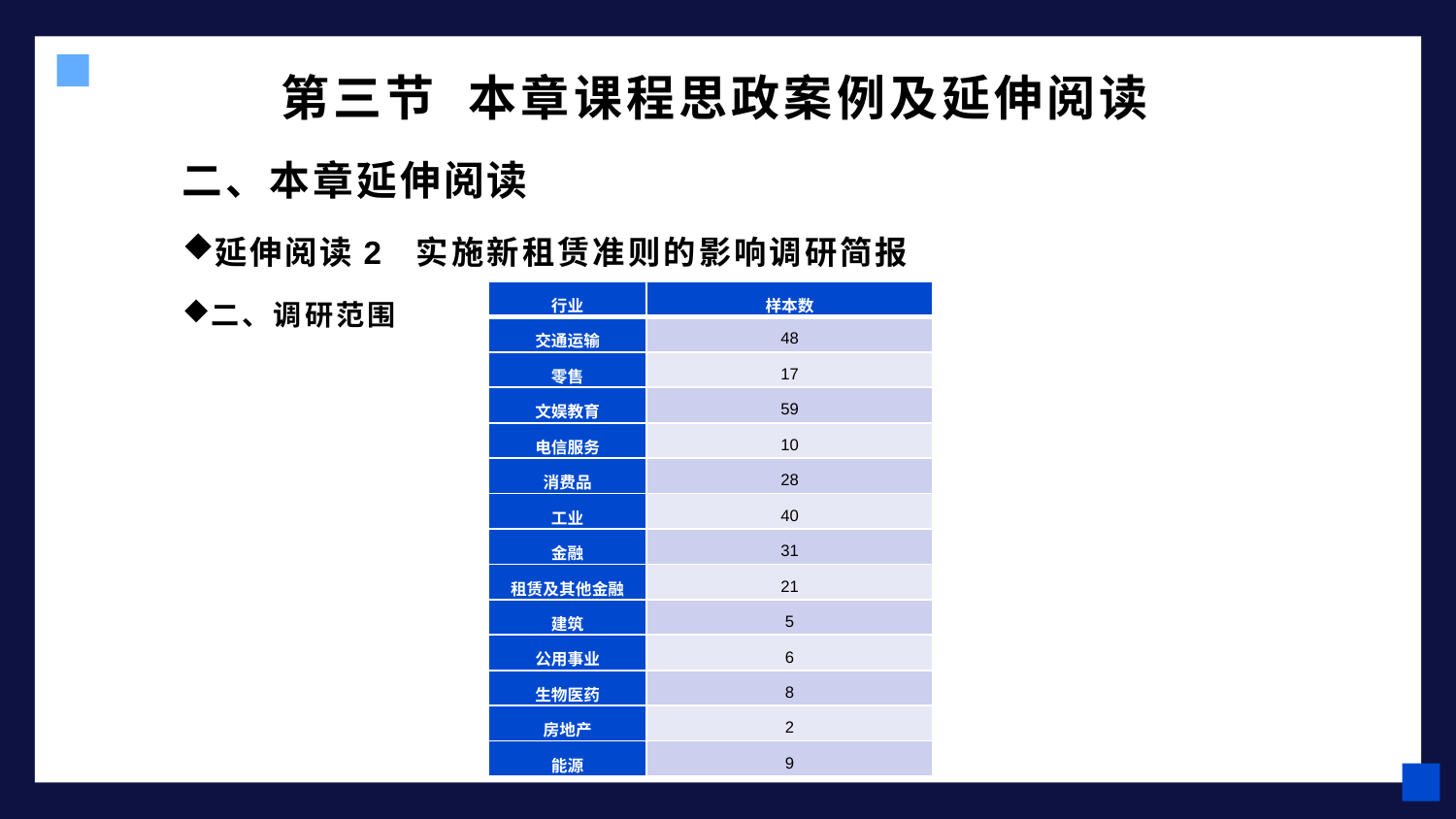

# 第三节  本章课程思政案例及延伸阅读
二、本章延伸阅读
延伸阅读2  实施新租赁准则的影响调研简报
二、调研范围

| 行业 | 样本数 |
| --- | --- |
| 交通运输 | 48 |
| 零售 | 17 |
| 文娱教育 | 59 |
| 电信服务 | 10 |
| 消费品 | 28 |
| 工业 | 40 |
| 金融 | 31 |
| 租赁及其他金融 | 21 |
| 建筑 | 5 |
| 公用事业 | 6 |
| 生物医药 | 8 |
| 房地产 | 2 |
| 能源 | 9 |